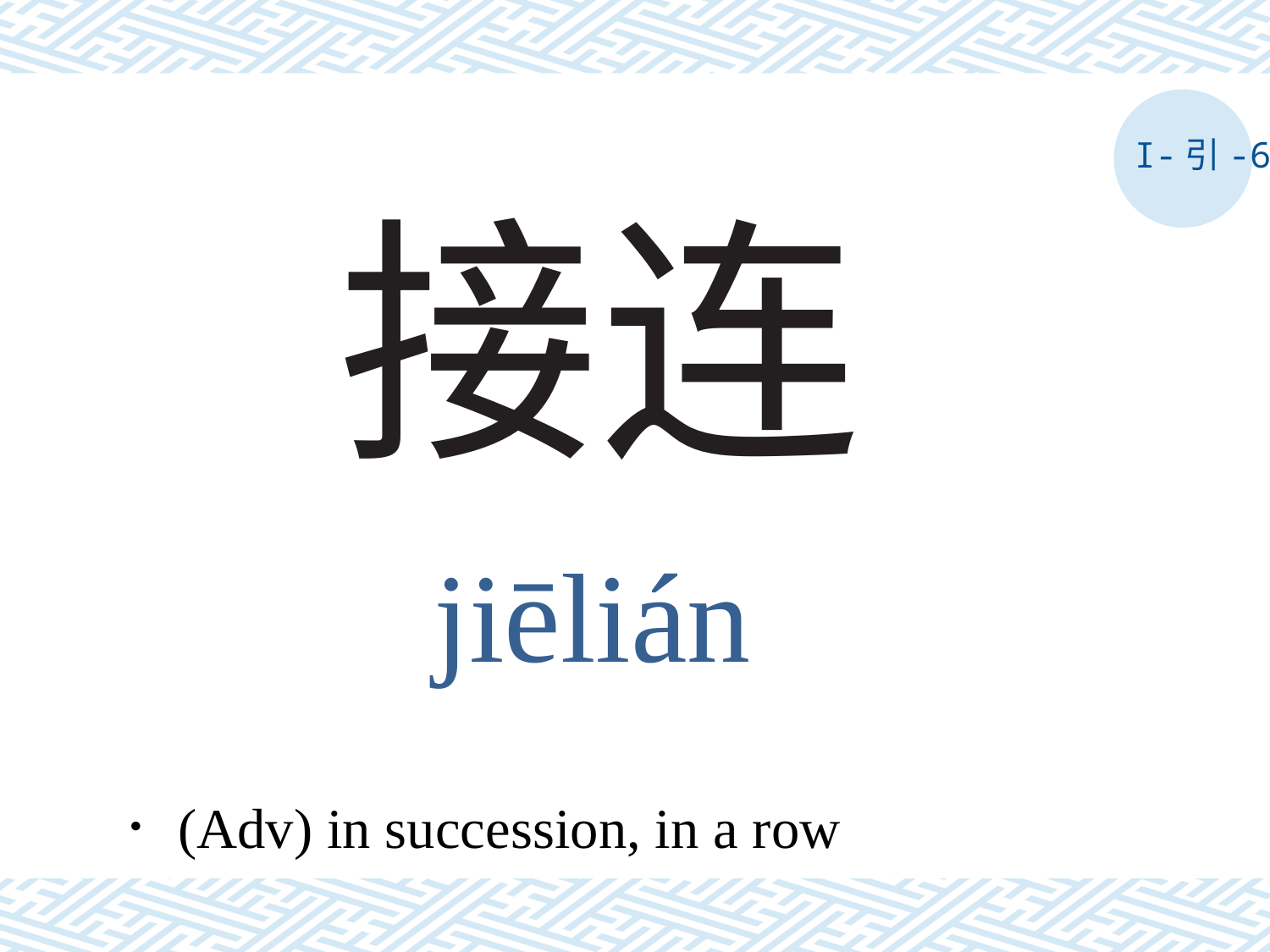

I-引-6

# 接连
jiēlián
．(Adv) in succession, in a row